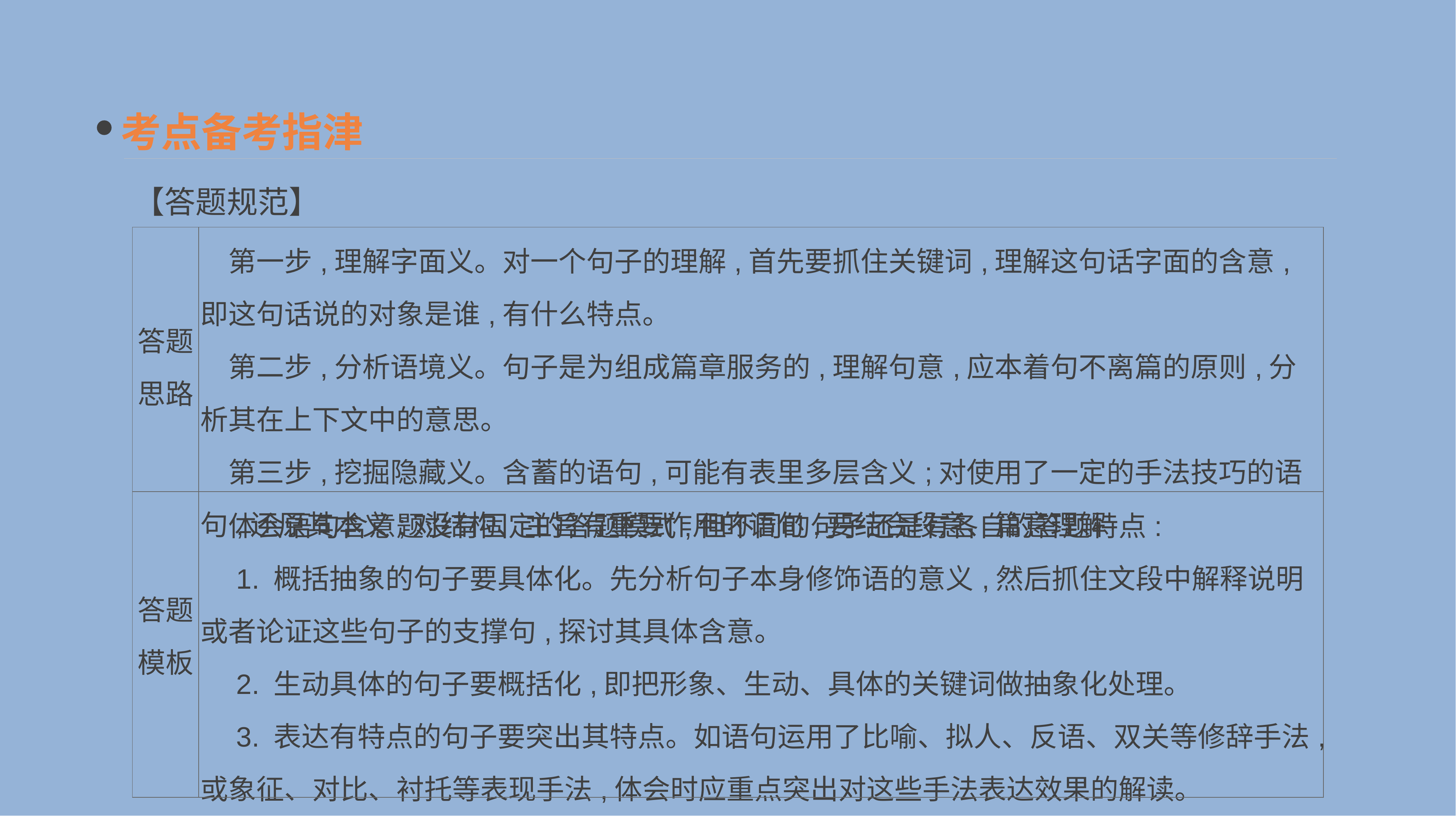

考点备考指津

【答题规范】
| 答题 思路 | 第一步,理解字面义。对一个句子的理解,首先要抓住关键词,理解这句话字面的含意,即这句话说的对象是谁,有什么特点。 　第二步,分析语境义。句子是为组成篇章服务的,理解句意,应本着句不离篇的原则,分析其在上下文中的意思。 　第三步,挖掘隐藏义。含蓄的语句,可能有表里多层含义;对使用了一定的手法技巧的语句,还原其本义;对结构、主旨有重要作用的语句,要结合段意、篇意理解 |
| --- | --- |
| 答题 模板 | 体会语句含意题没有固定的答题模式,但不同的句子还是有各自的答题特点: 　1. 概括抽象的句子要具体化。先分析句子本身修饰语的意义,然后抓住文段中解释说明或者论证这些句子的支撑句,探讨其具体含意。 　2. 生动具体的句子要概括化,即把形象、生动、具体的关键词做抽象化处理。 　3. 表达有特点的句子要突出其特点。如语句运用了比喻、拟人、反语、双关等修辞手法,或象征、对比、衬托等表现手法,体会时应重点突出对这些手法表达效果的解读。 　4. 结构复杂、较长的句子要进行切分,即把这些句子切分成几块,逐层体会,分别回答 |